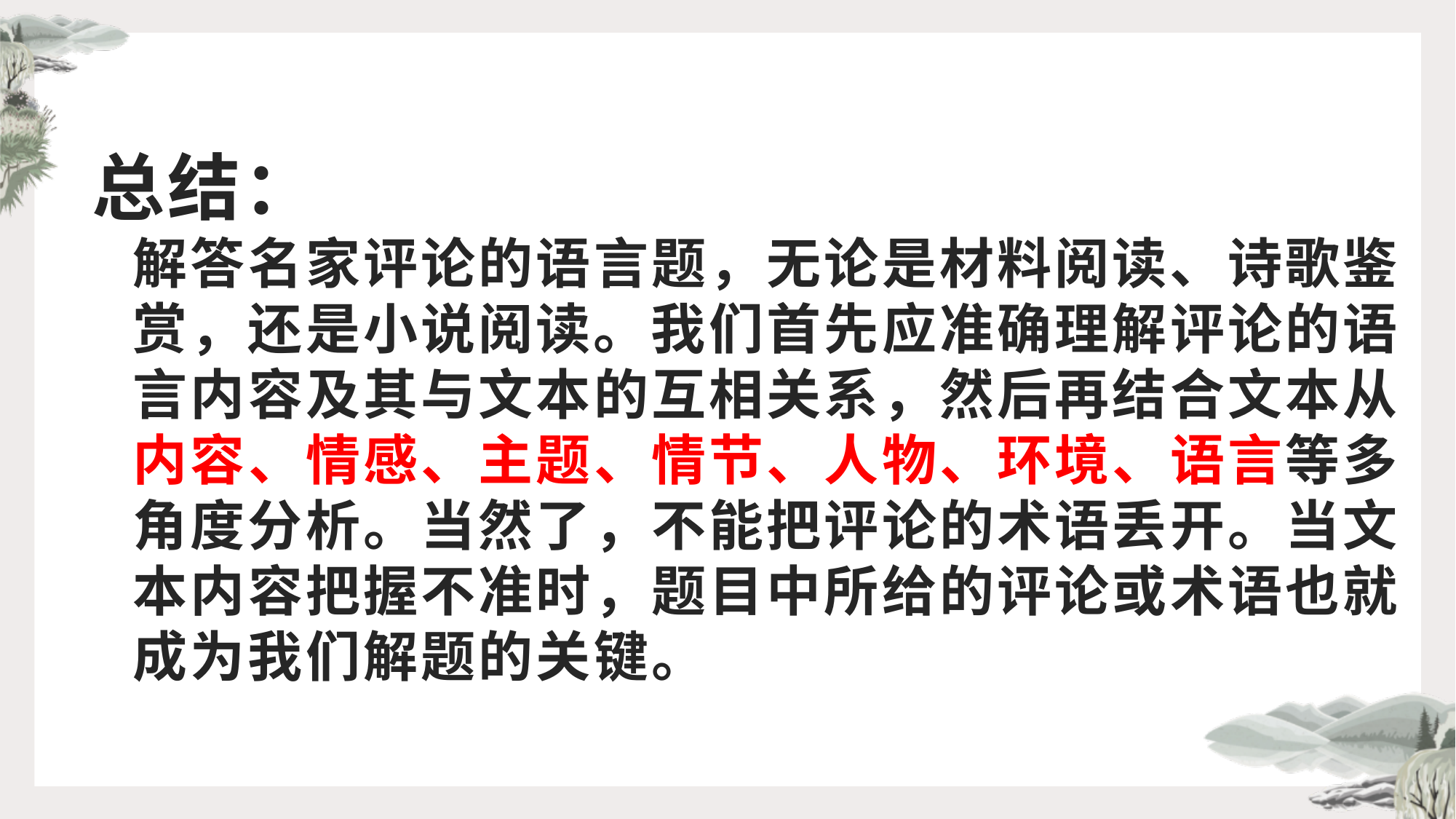

# 总结： 解答名家评论的语言题，无论是材料阅读、诗歌鉴赏，还是小说阅读。我们首先应准确理解评论的语言内容及其与文本的互相关系，然后再结合文本从内容、情感、主题、情节、人物、环境、语言等多角度分析。当然了，不能把评论的术语丢开。当文本内容把握不准时，题目中所给的评论或术语也就成为我们解题的关键。